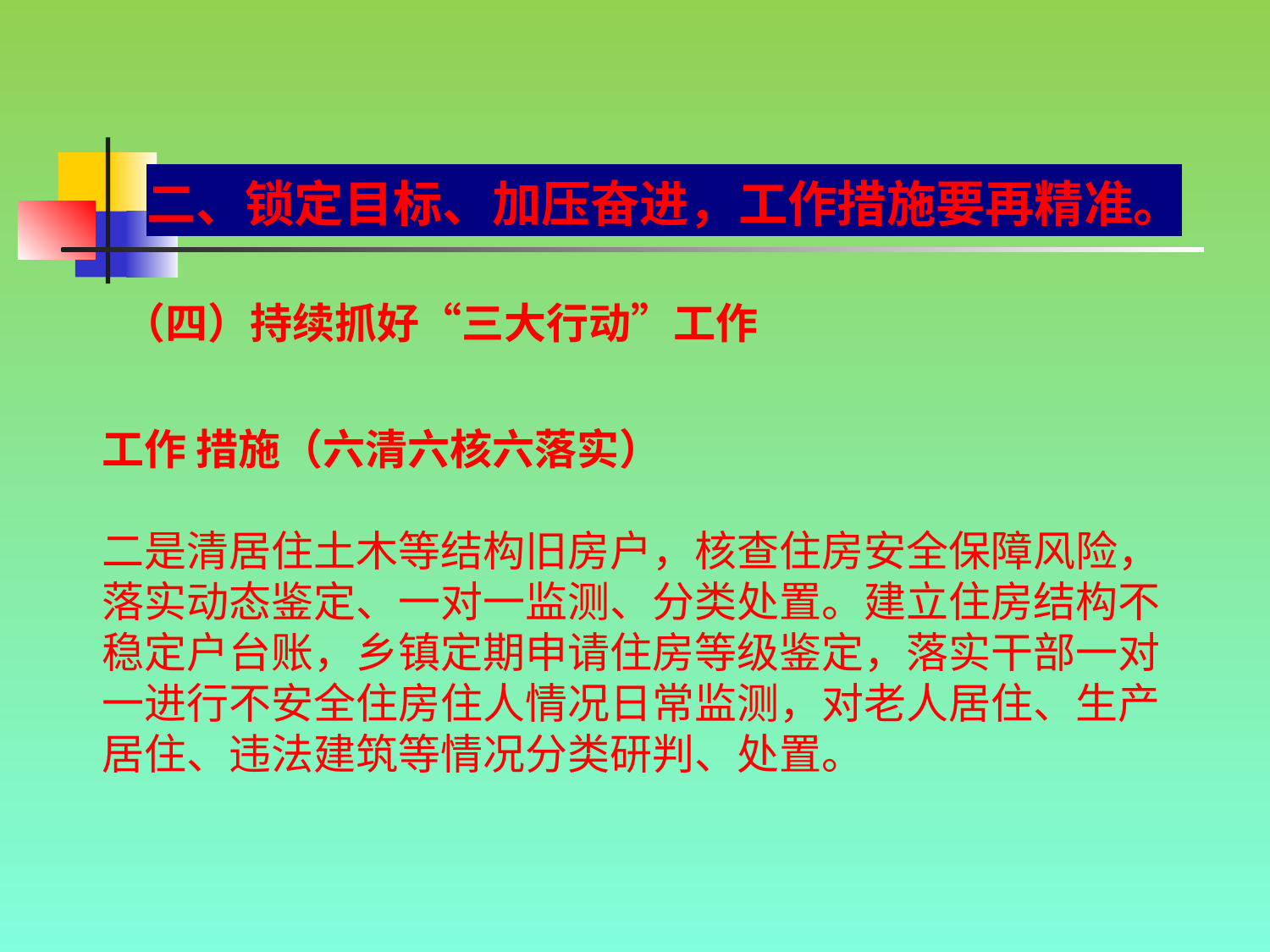

二、锁定目标、加压奋进，工作措施要再精准。
（四）持续抓好“三大行动”工作

工作 措施（六清六核六落实）

二是清居住土木等结构旧房户，核查住房安全保障风险，落实动态鉴定、一对一监测、分类处置。建立住房结构不稳定户台账，乡镇定期申请住房等级鉴定，落实干部一对一进行不安全住房住人情况日常监测，对老人居住、生产居住、违法建筑等情况分类研判、处置。